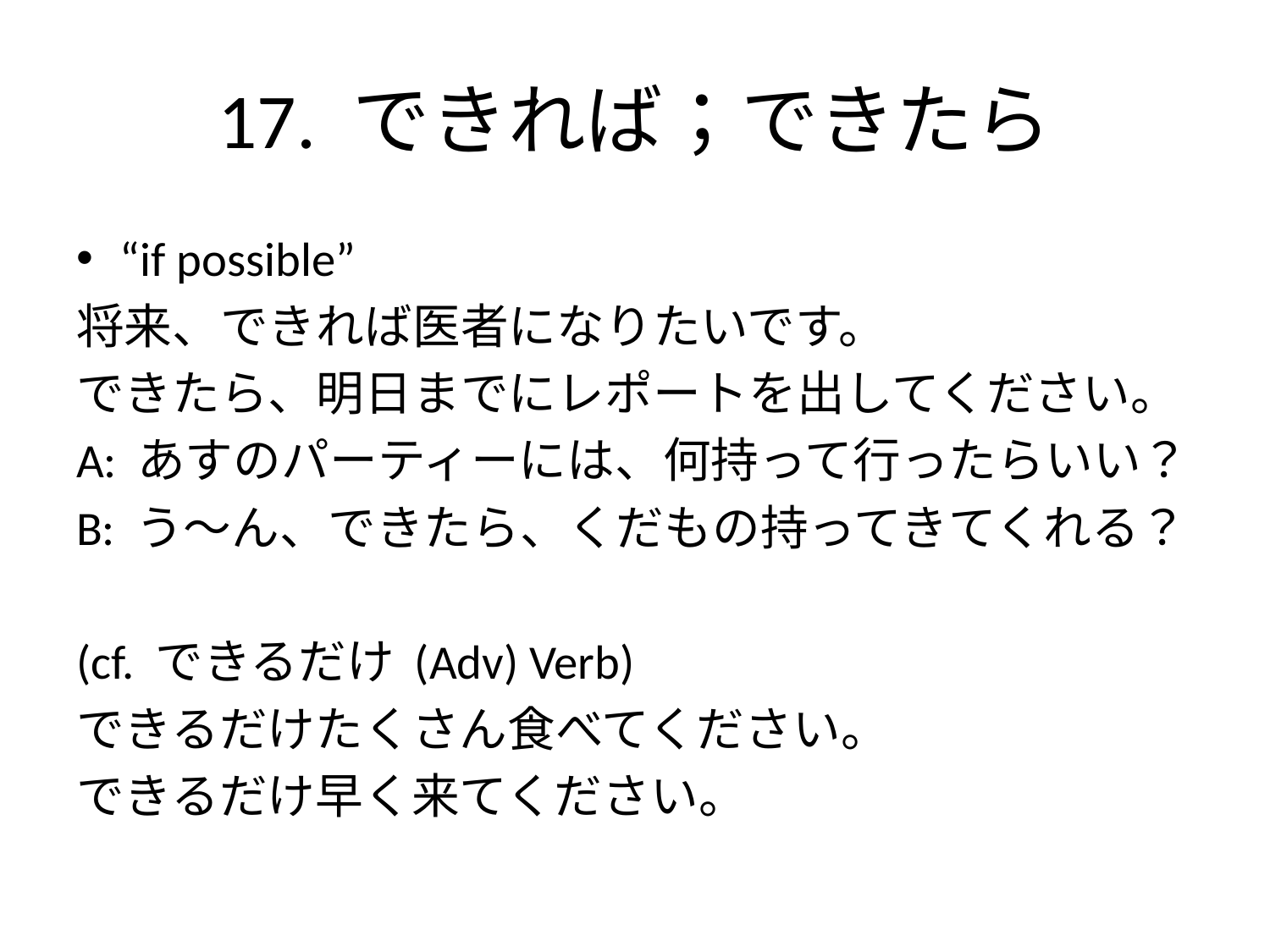

# 17. できれば；できたら
“if possible”
将来、できれば医者になりたいです。
できたら、明日までにレポートを出してください。
A: あすのパーティーには、何持って行ったらいい？
B: う〜ん、できたら、くだもの持ってきてくれる？

(cf. できるだけ (Adv) Verb)
できるだけたくさん食べてください。
できるだけ早く来てください。